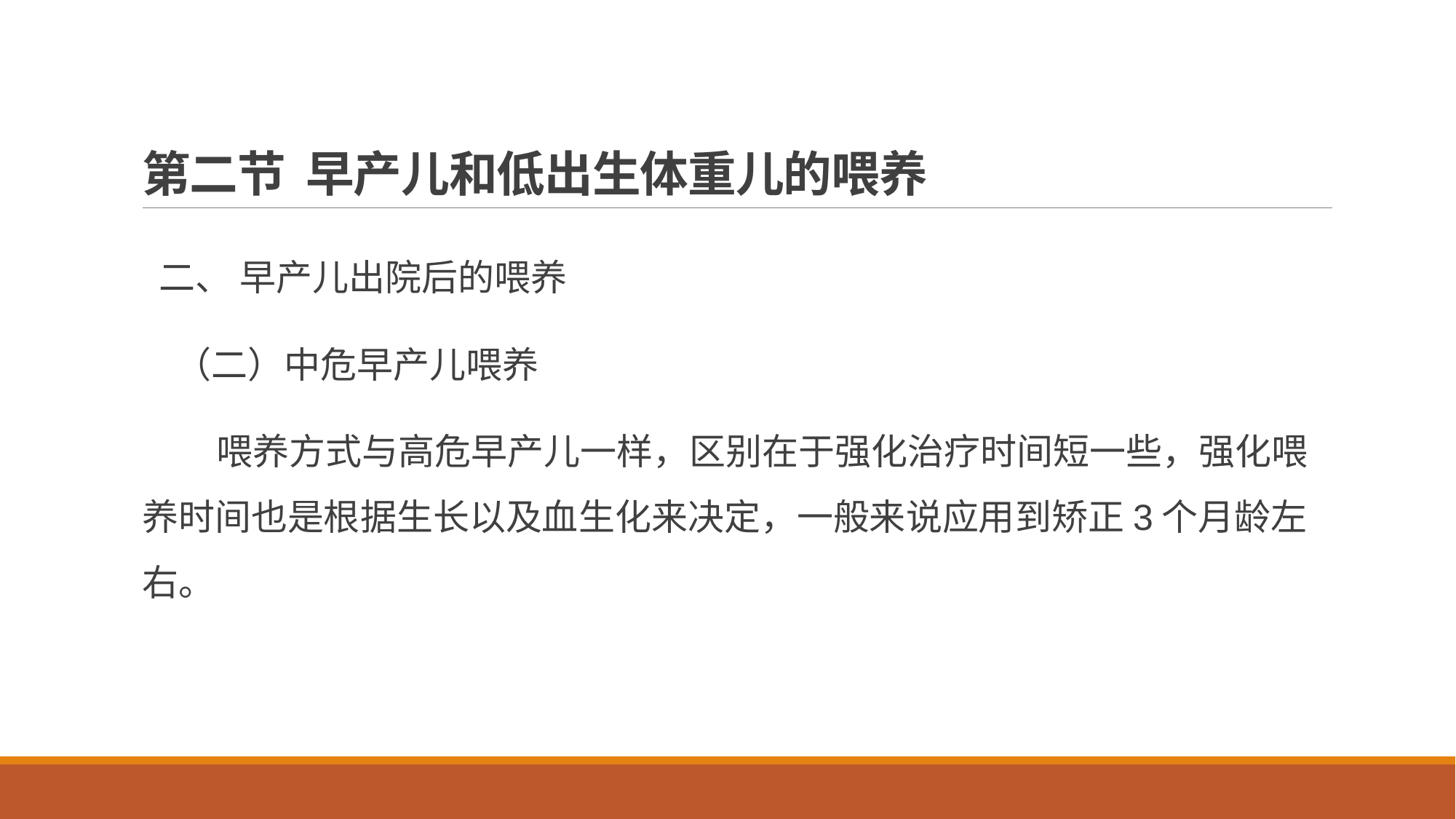

# 第二节  早产儿和低出生体重儿的喂养
 二、 早产儿出院后的喂养
   （二）中危早产儿喂养
        喂养方式与高危早产儿一样，区别在于强化治疗时间短一些，强化喂养时间也是根据生长以及血生化来决定，一般来说应用到矫正3个月龄左右。